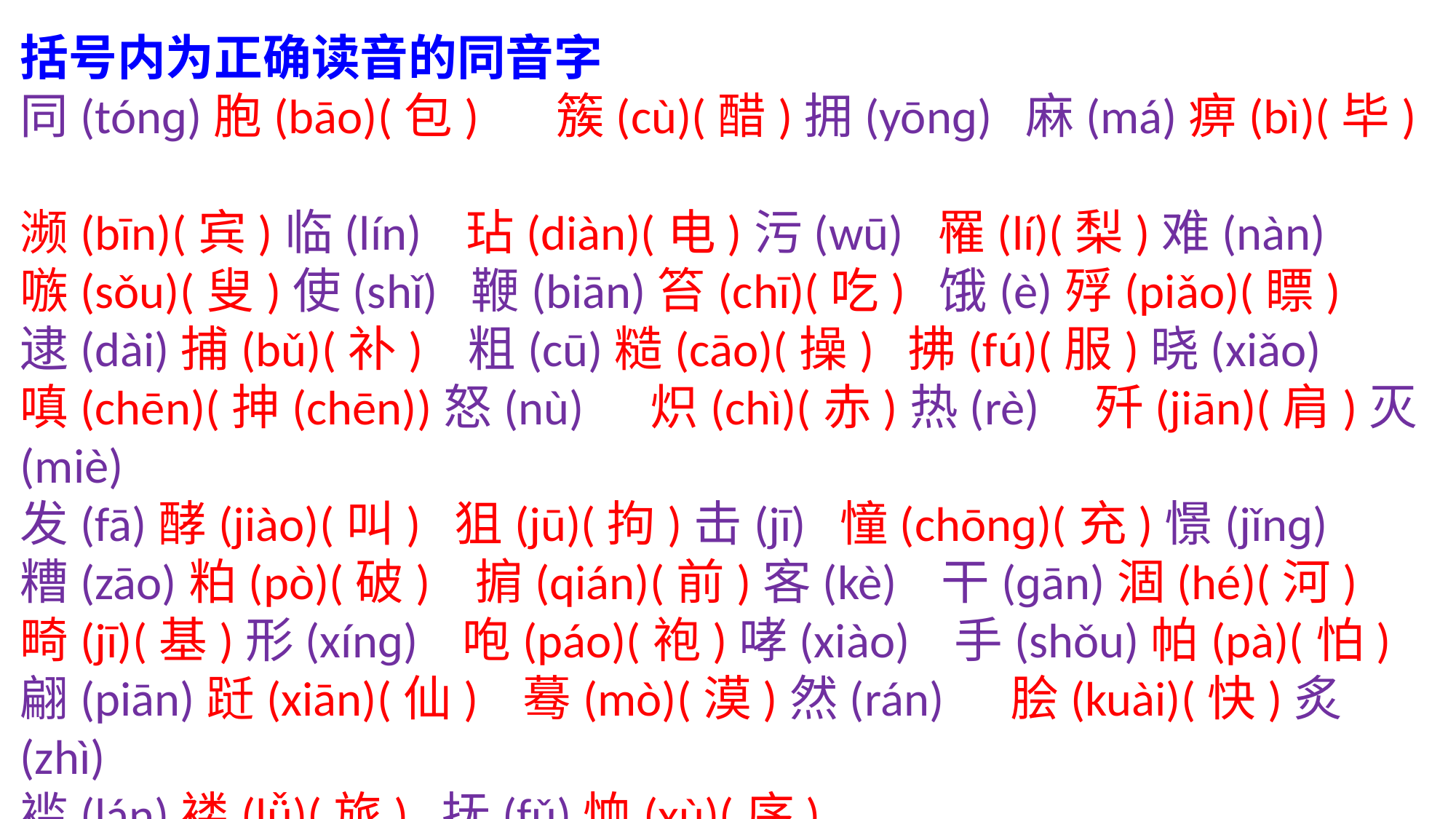

括号内为正确读音的同音字
同(tónɡ)胞(bāo)(包)      簇(cù)(醋)拥(yōnɡ)  麻(má)痹(bì)(毕)
濒(bīn)(宾)临(lín)   玷(diàn)(电)污(wū)  罹(lí)(梨)难(nàn)
嗾(sǒu)(叟)使(shǐ)  鞭(biān)笞(chī)(吃)  饿(è)殍(piǎo)(瞟)
逮(dài)捕(bǔ)(补)   粗(cū)糙(cāo)(操)  拂(fú)(服)晓(xiǎo)
嗔(chēn)(抻(chēn))怒(nù)     炽(chì)(赤)热(rè)    歼(jiān)(肩)灭(miè)
发(fā)酵(jiào)(叫)  狙(jū)(拘)击(jī)  憧(chōnɡ)(充)憬(jǐnɡ)
糟(zāo)粕(pò)(破)   掮(qián)(前)客(kè)   干(ɡān)涸(hé)(河)
畸(jī)(基)形(xínɡ)   咆(páo)(袍)哮(xiào)   手(shǒu)帕(pà)(怕)
翩(piān)跹(xiān)(仙)   蓦(mò)(漠)然(rán)     脍(kuài)(快)炙(zhì)
褴(lán)褛(lǚ)(旅)  抚(fǔ)恤(xù)(序)